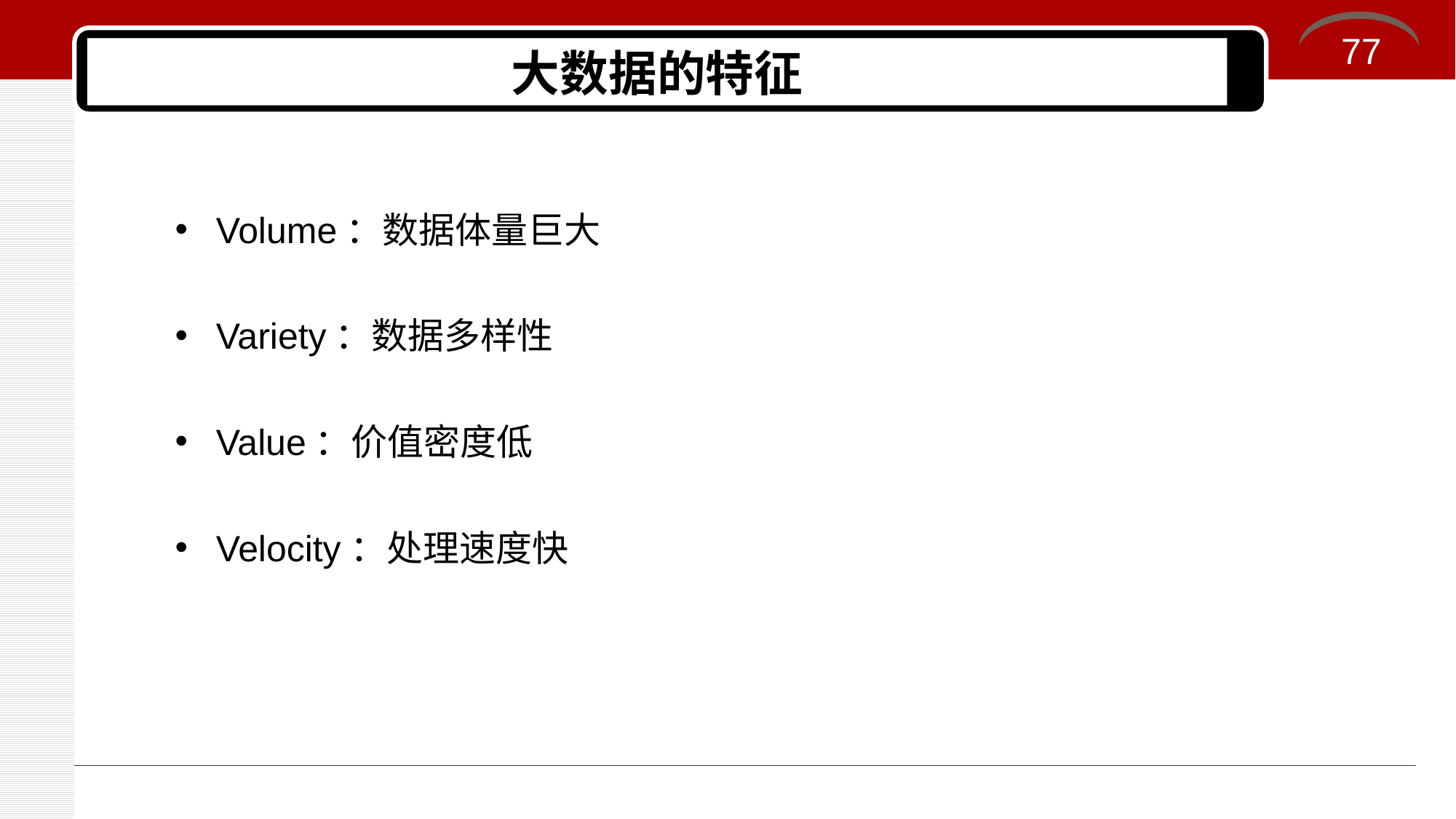

77
# 大数据的特征
Volume：数据体量巨大
Variety：数据多样性
Value：价值密度低
Velocity：处理速度快